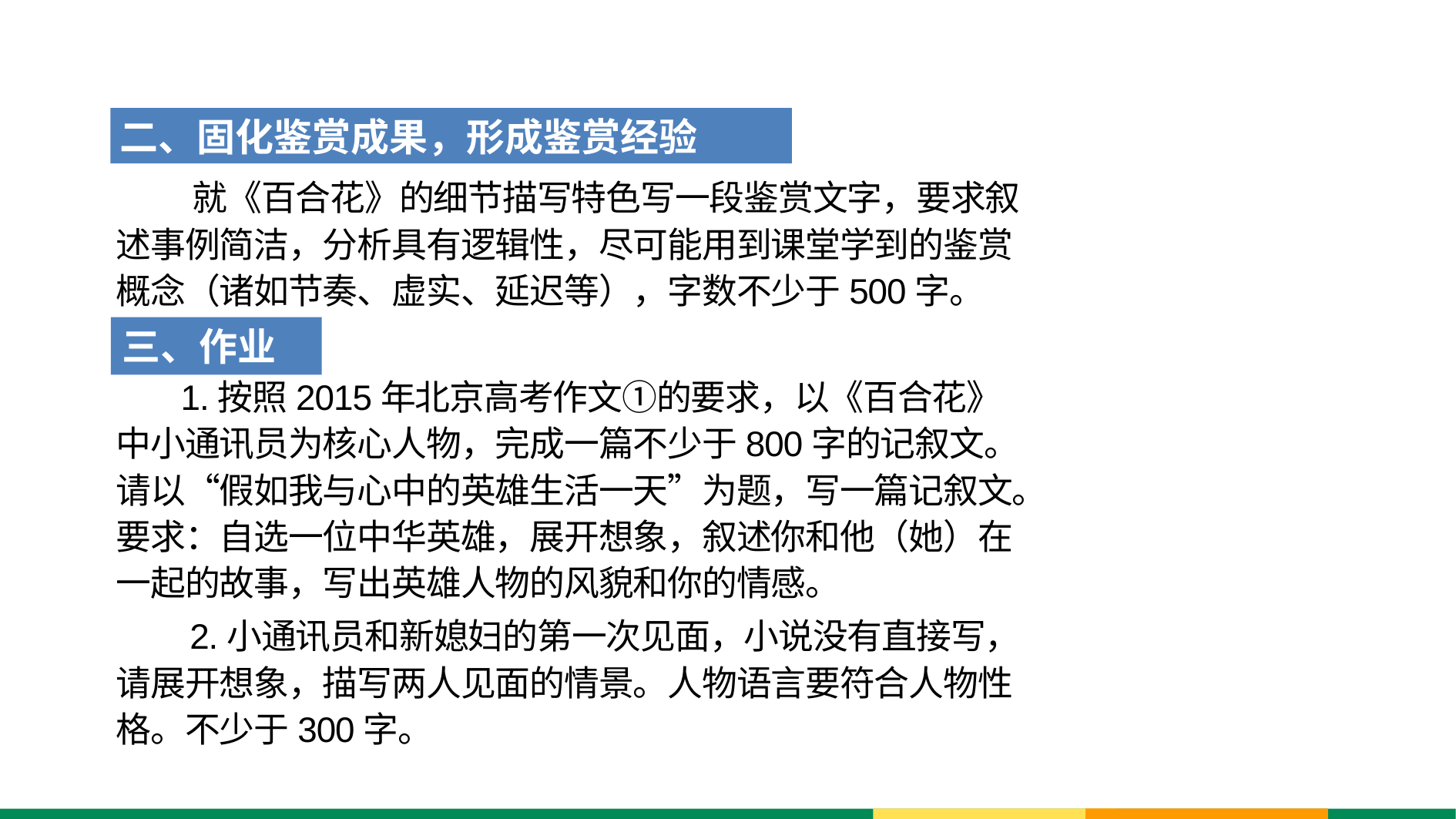

二、固化鉴赏成果，形成鉴赏经验
   就《百合花》的细节描写特色写一段鉴赏文字，要求叙述事例简洁，分析具有逻辑性，尽可能用到课堂学到的鉴赏概念（诸如节奏、虚实、延迟等），字数不少于500字。

  1.按照2015年北京高考作文①的要求，以《百合花》中小通讯员为核心人物，完成一篇不少于800字的记叙文。请以“假如我与心中的英雄生活一天”为题，写一篇记叙文。要求：自选一位中华英雄，展开想象，叙述你和他（她）在一起的故事，写出英雄人物的风貌和你的情感。
   2.小通讯员和新媳妇的第一次见面，小说没有直接写，请展开想象，描写两人见面的情景。人物语言要符合人物性格。不少于300字。

三、作业